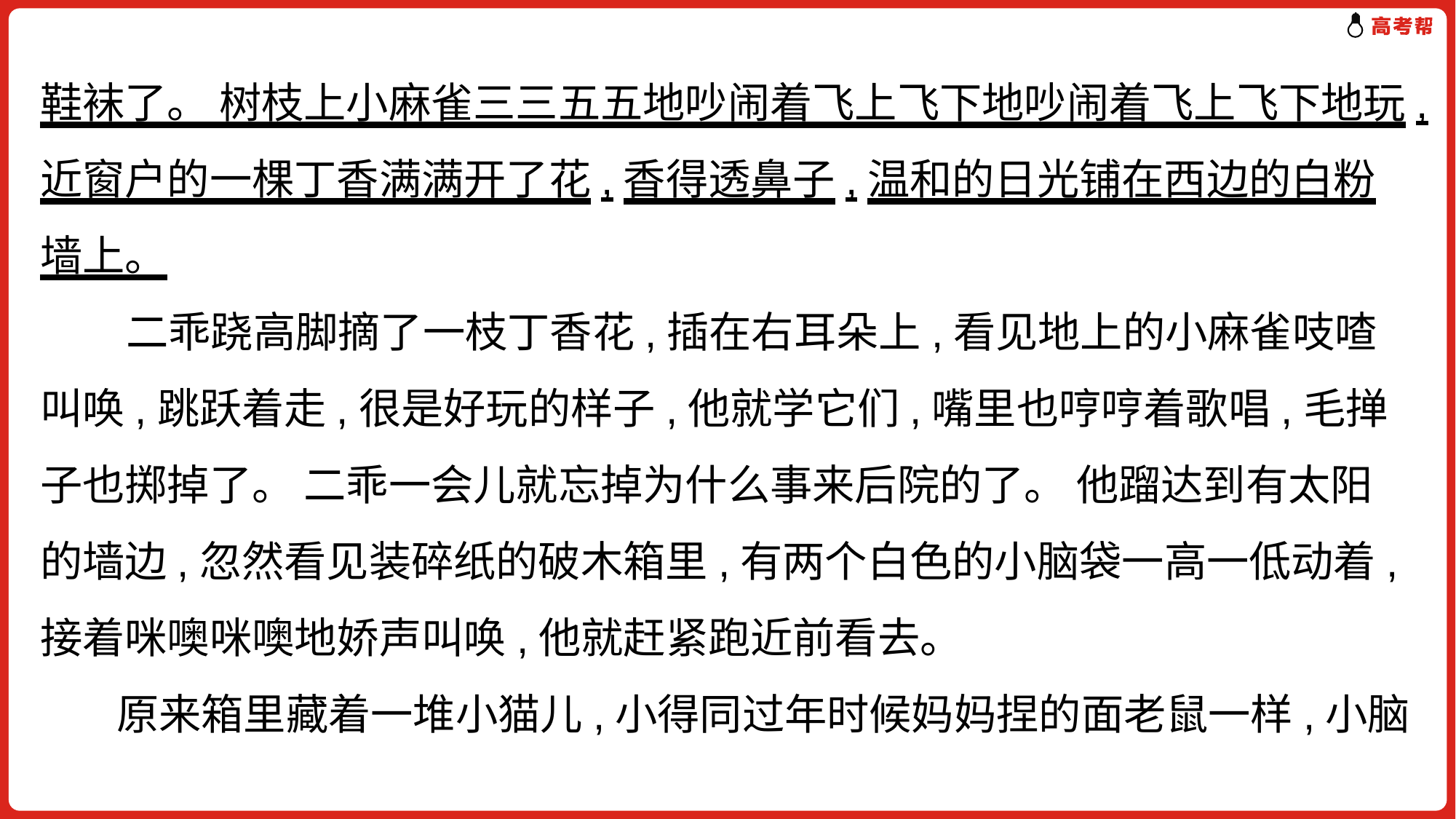

鞋袜了。 树枝上小麻雀三三五五地吵闹着飞上飞下地吵闹着飞上飞下地玩,近窗户的一棵丁香满满开了花,香得透鼻子,温和的日光铺在西边的白粉墙上。
        二乖跷高脚摘了一枝丁香花,插在右耳朵上,看见地上的小麻雀吱喳叫唤,跳跃着走,很是好玩的样子,他就学它们,嘴里也哼哼着歌唱,毛掸子也掷掉了。 二乖一会儿就忘掉为什么事来后院的了。 他蹓达到有太阳的墙边,忽然看见装碎纸的破木箱里,有两个白色的小脑袋一高一低动着,接着咪噢咪噢地娇声叫唤,他就赶紧跑近前看去。
       原来箱里藏着一堆小猫儿,小得同过年时候妈妈捏的面老鼠一样,小脑